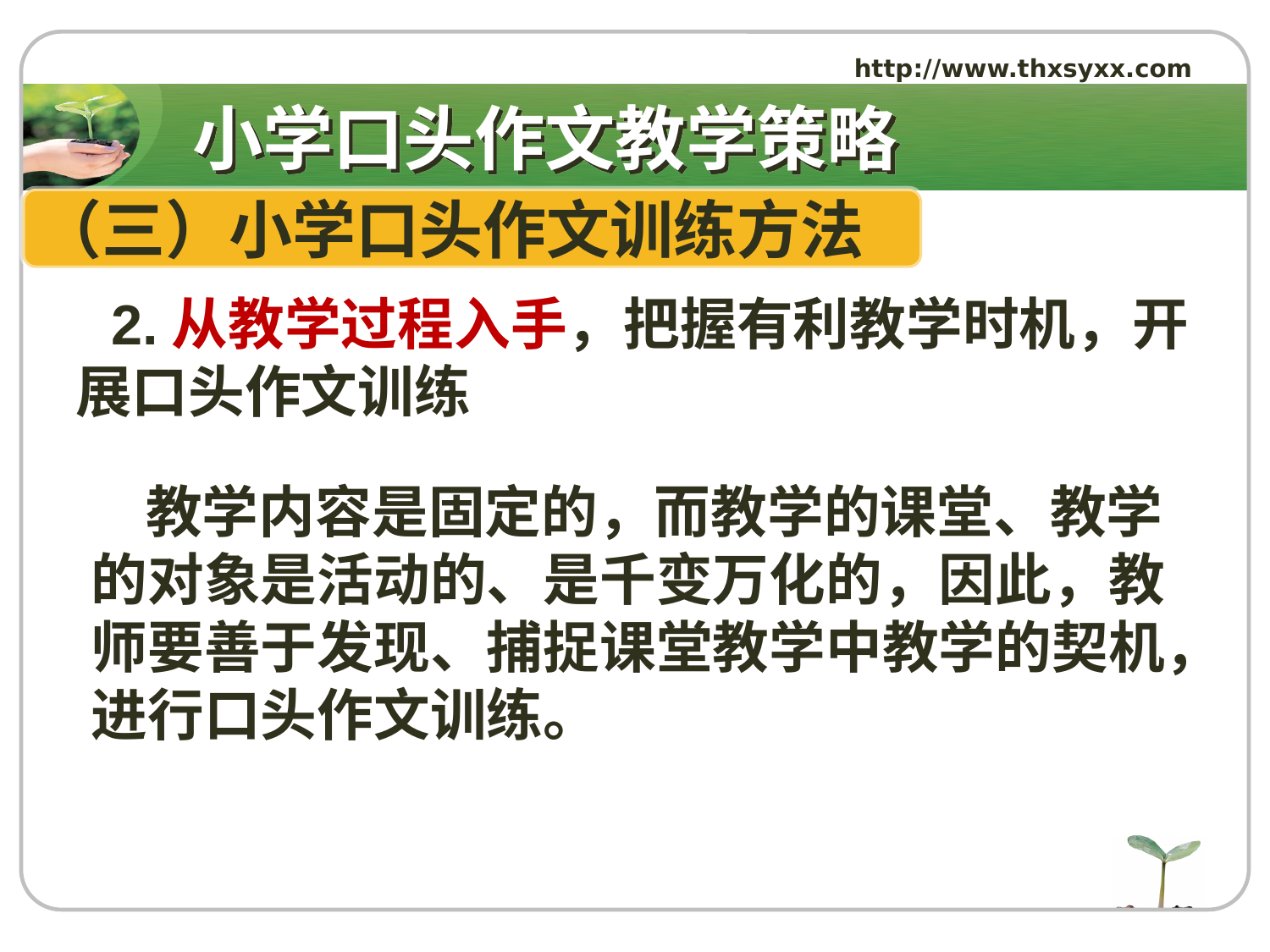

http://www.thxsyxx.com
# 小学口头作文教学策略
（三）小学口头作文训练方法
    2.从教学过程入手，把握有利教学时机，开展口头作文训练

    教学内容是固定的，而教学的课堂、教学的对象是活动的、是千变万化的，因此，教师要善于发现、捕捉课堂教学中教学的契机，进行口头作文训练。